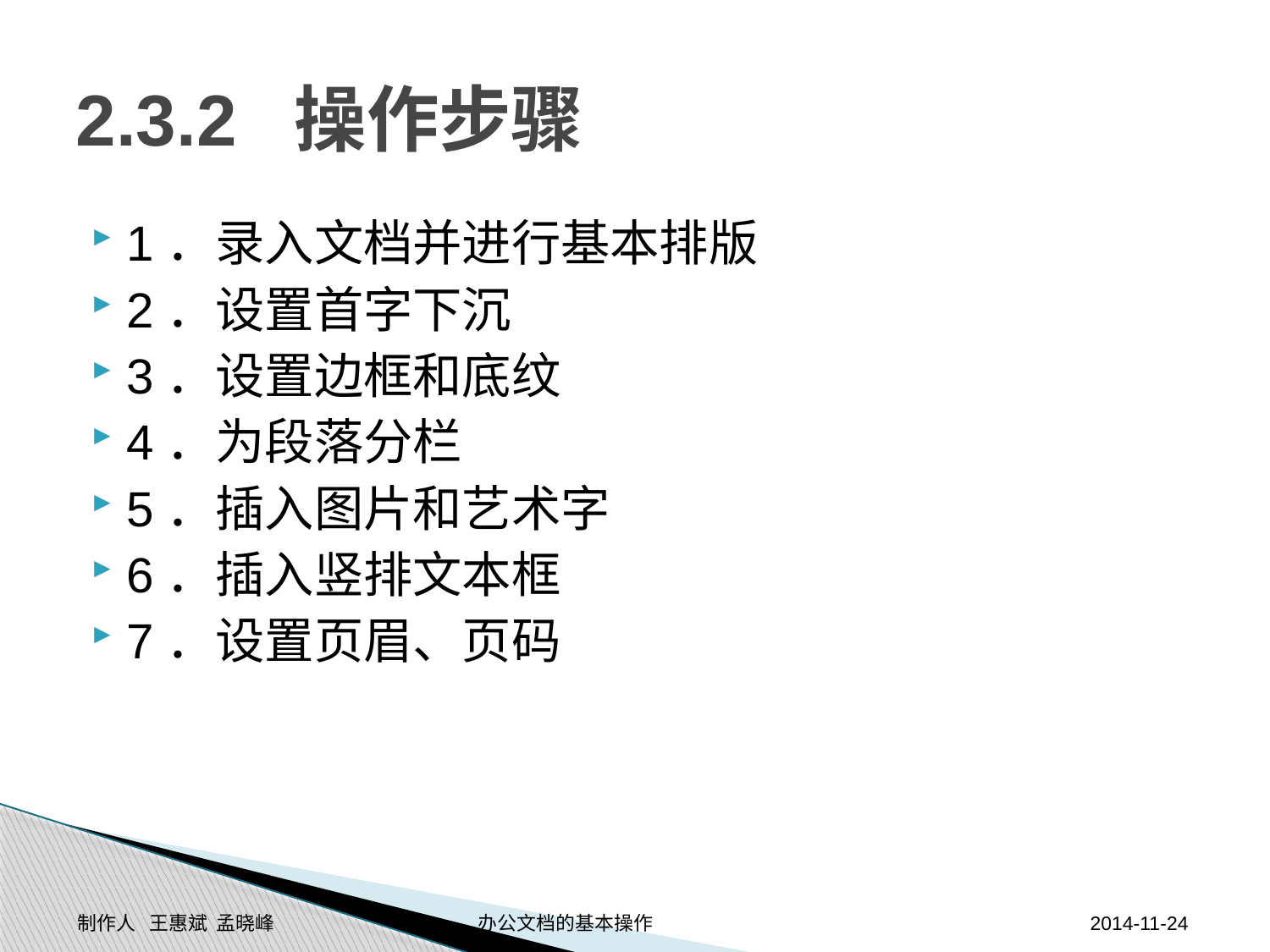

# 2.3.2  操作步骤
1．录入文档并进行基本排版
2．设置首字下沉
3．设置边框和底纹
4．为段落分栏
5．插入图片和艺术字
6．插入竖排文本框
7．设置页眉、页码

制作人   王惠斌  孟晓峰                                              办公文档的基本操作
2014-11-24